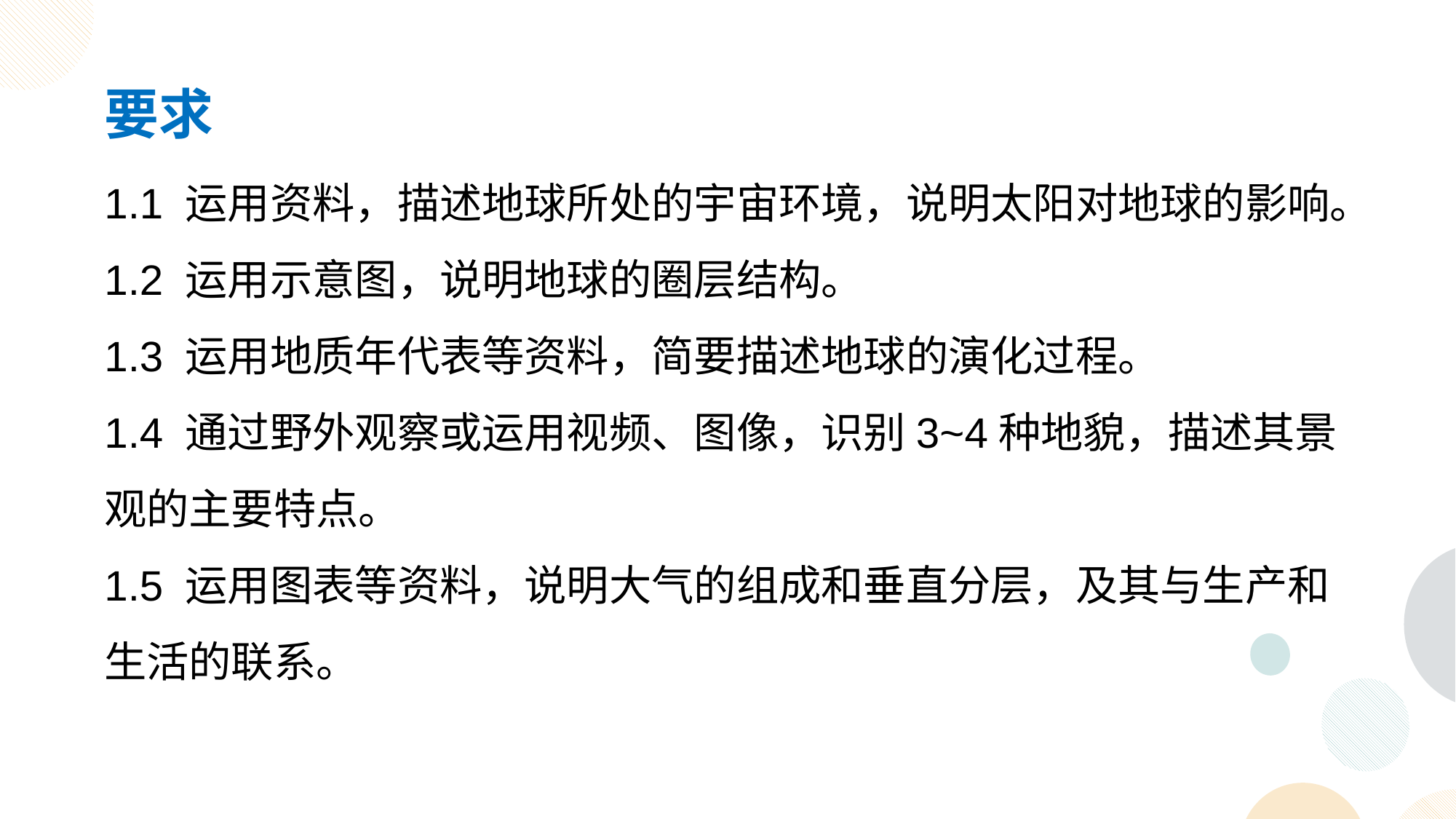

要求
1.1 运用资料，描述地球所处的宇宙环境，说明太阳对地球的影响。
1.2 运用示意图，说明地球的圈层结构。
1.3 运用地质年代表等资料，简要描述地球的演化过程。
1.4 通过野外观察或运用视频、图像，识别3~4种地貌，描述其景观的主要特点。
1.5 运用图表等资料，说明大气的组成和垂直分层，及其与生产和生活的联系。